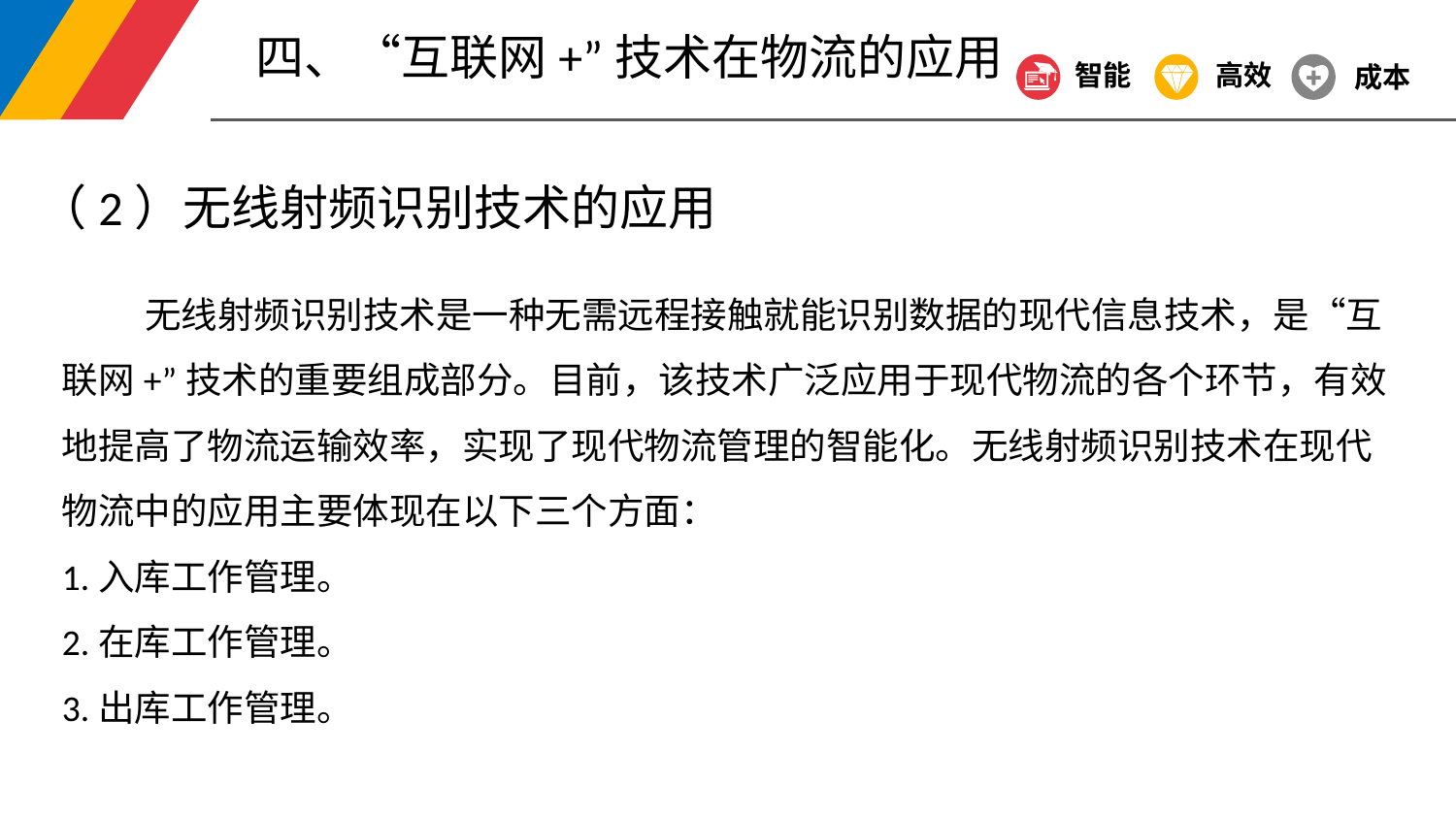

四、“互联网+”技术在物流的应用
智能
高效
成本
（2）无线射频识别技术的应用
         无线射频识别技术是一种无需远程接触就能识别数据的现代信息技术，是“互联网+”技术的重要组成部分。目前，该技术广泛应用于现代物流的各个环节，有效地提高了物流运输效率，实现了现代物流管理的智能化。无线射频识别技术在现代物流中的应用主要体现在以下三个方面：
1.入库工作管理。
2.在库工作管理。
3.出库工作管理。